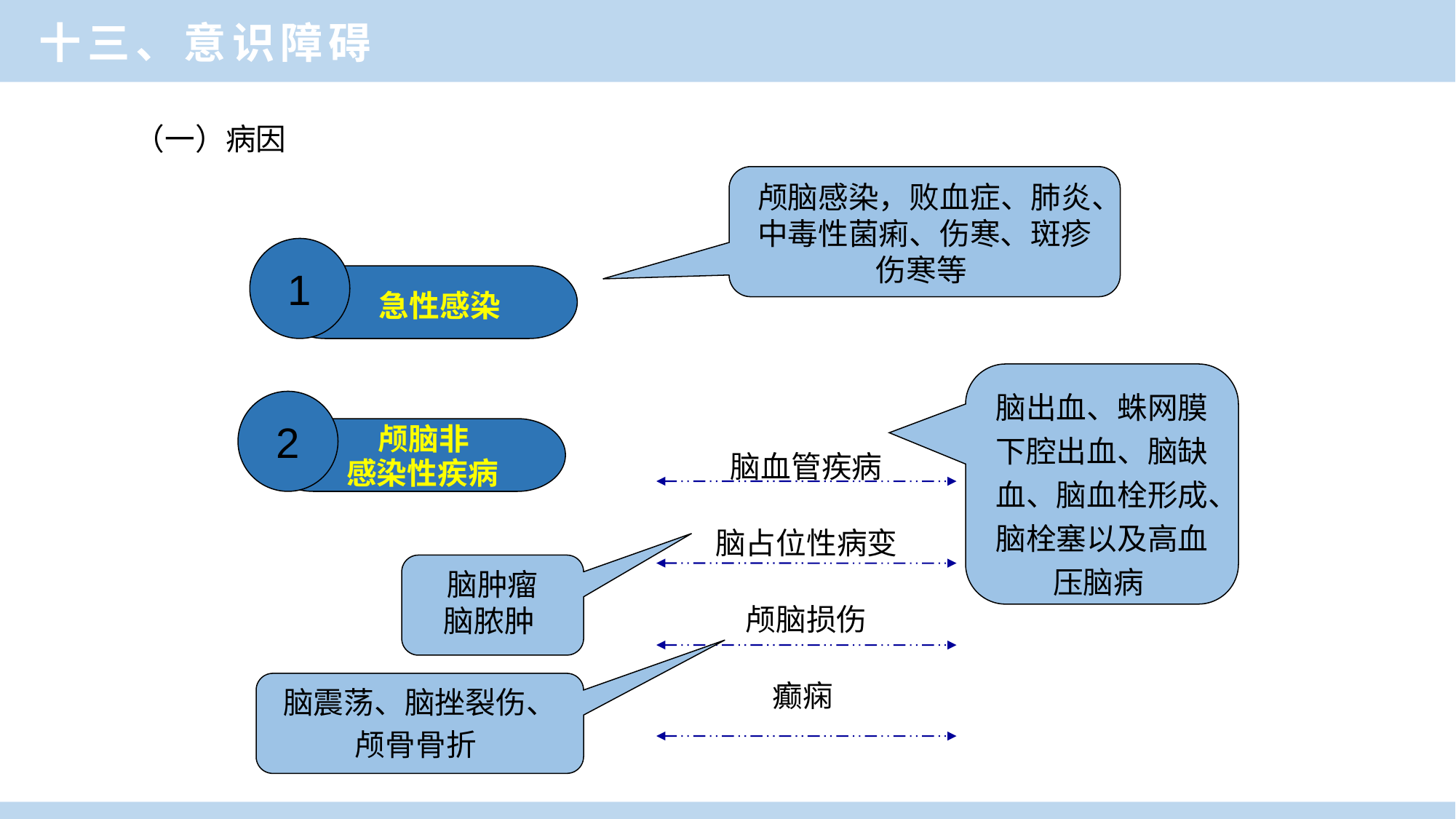

十三、意识障碍
（一）病因
颅脑感染，败血症、肺炎、中毒性菌痢、伤寒、斑疹伤寒等
1
  急性感染
脑出血、蛛网膜下腔出血、脑缺血、脑血栓形成、脑栓塞以及高血压脑病
2
 颅脑非
  感染性疾病
脑血管疾病
脑占位性病变
颅脑损伤
癫痫

脑肿瘤
脑脓肿
脑震荡、脑挫裂伤、颅骨骨折